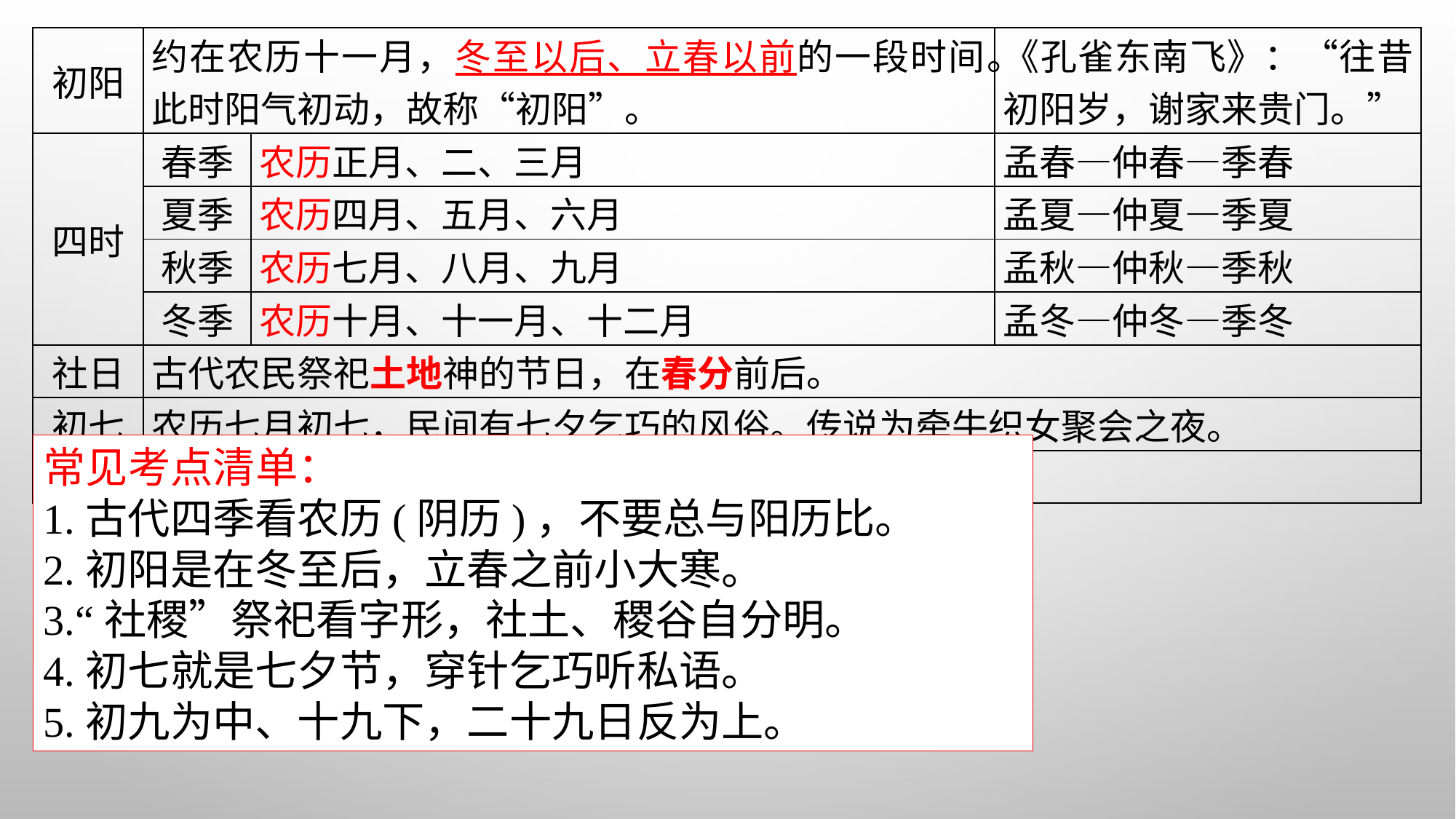

| 初阳 | 约在农历十一月，冬至以后、立春以前的一段时间。此时阳气初动，故称“初阳”。 |  | 《孔雀东南飞》：“往昔初阳岁，谢家来贵门。” |
| --- | --- | --- | --- |
| 四时 | 春季 | 农历正月、二、三月 | 孟春—仲春—季春 |
|  | 夏季 | 农历四月、五月、六月 | 孟夏—仲夏—季夏 |
|  | 秋季 | 农历七月、八月、九月 | 孟秋—仲秋—季秋 |
|  | 冬季 | 农历十月、十一月、十二月 | 孟冬—仲冬—季冬 |
| 社日 | 古代农民祭祀土地神的节日，在春分前后。 |  |  |
| 初七 | 农历七月初七，民间有七夕乞巧的风俗。传说为牵牛织女聚会之夜。 |  |  |
| 下九 | 农历每月十九日，是妇女欢聚的日子。 |  |  |
常见考点清单：
1.古代四季看农历(阴历)，不要总与阳历比。
2.初阳是在冬至后，立春之前小大寒。
3.“社稷”祭祀看字形，社土、稷谷自分明。
4.初七就是七夕节，穿针乞巧听私语。
5.初九为中、十九下，二十九日反为上。